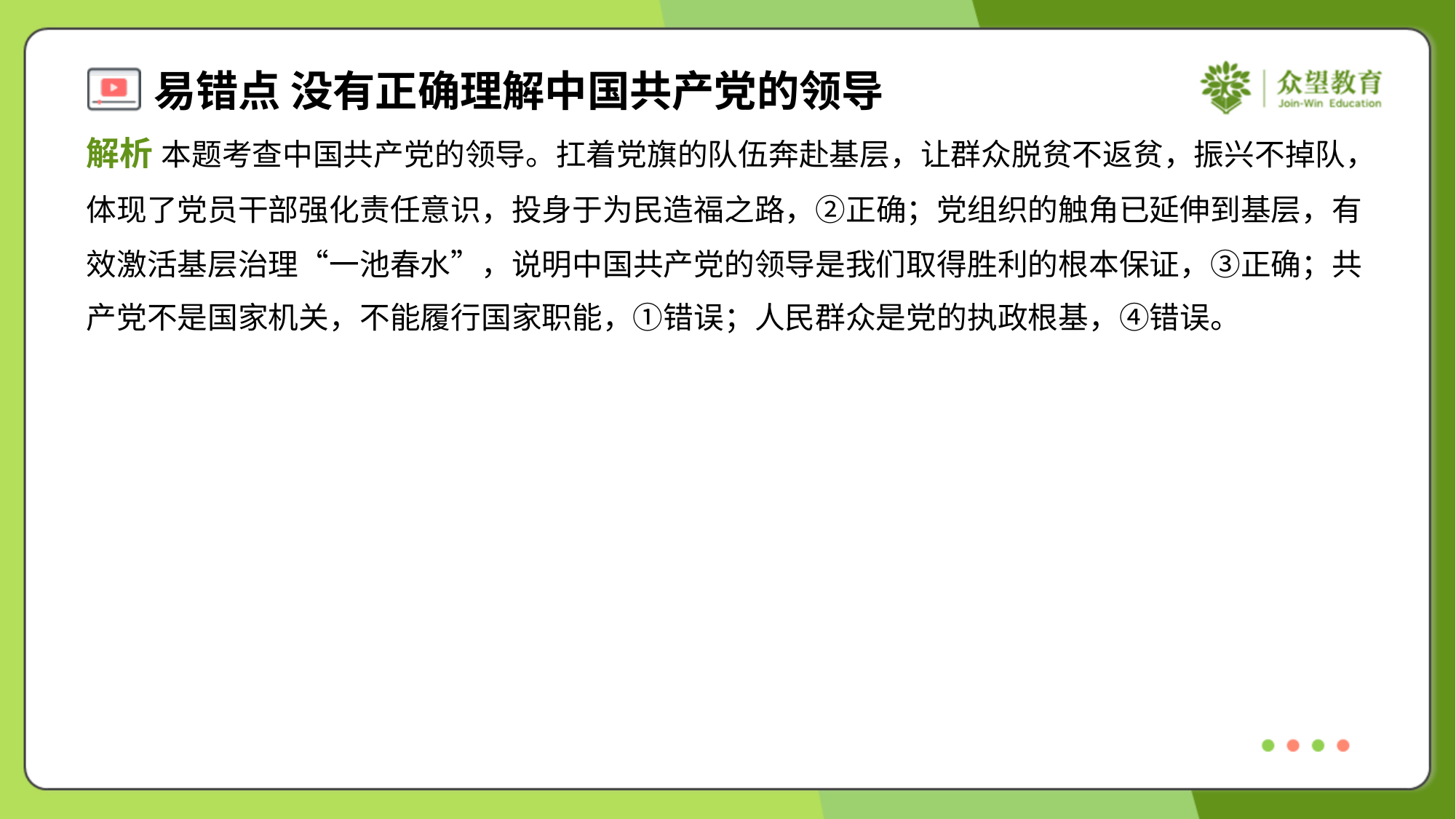

解析 本题考查中国共产党的领导。扛着党旗的队伍奔赴基层，让群众脱贫不返贫，振兴不掉队，
体现了党员干部强化责任意识，投身于为民造福之路，②正确；党组织的触角已延伸到基层，有
效激活基层治理“一池春水”，说明中国共产党的领导是我们取得胜利的根本保证，③正确；共
产党不是国家机关，不能履行国家职能，①错误；人民群众是党的执政根基，④错误。